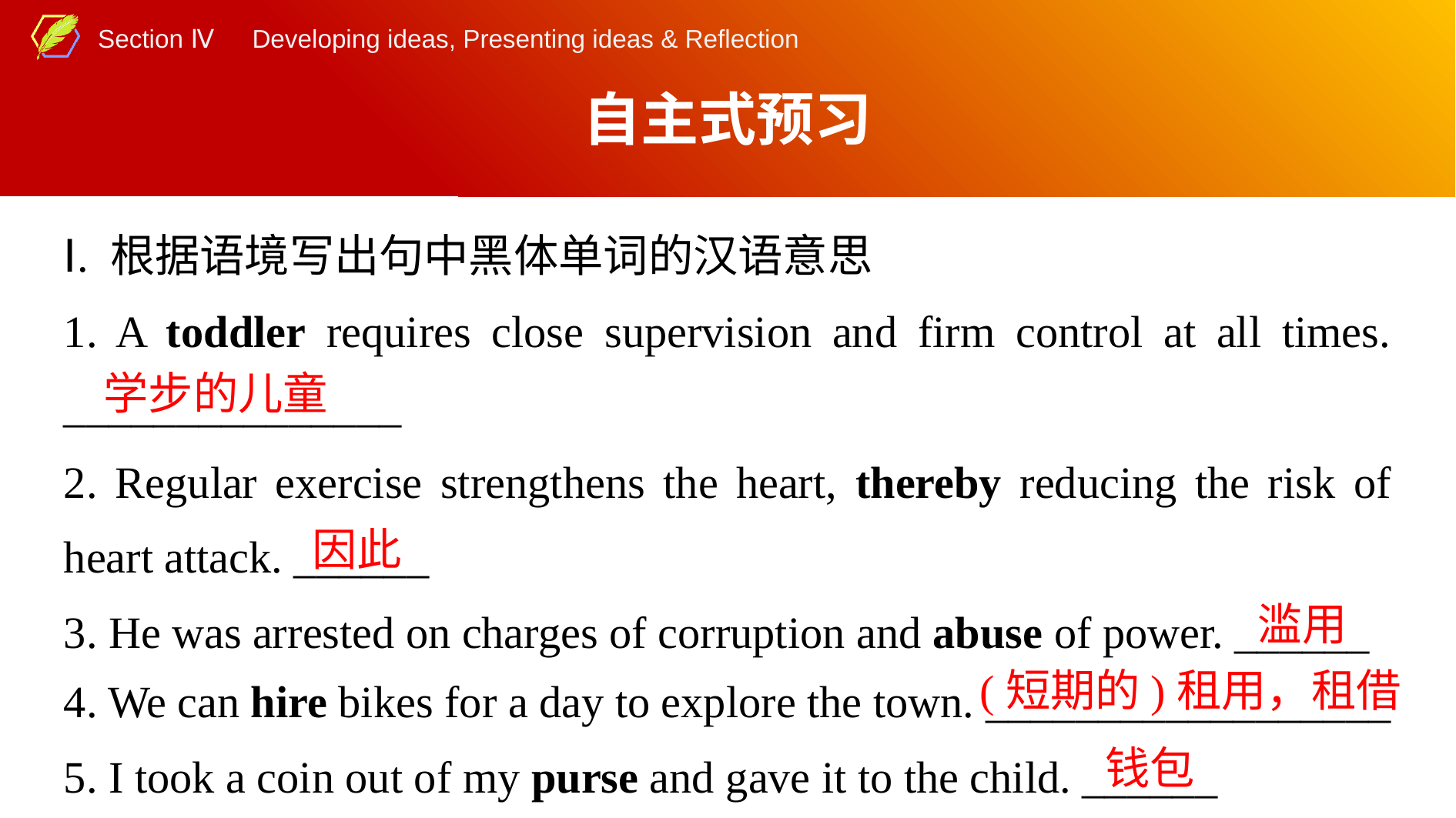

自主式预习
Ⅰ. 根据语境写出句中黑体单词的汉语意思
1. A toddler requires close supervision and firm control at all times. _______________
2. Regular exercise strengthens the heart, thereby reducing the risk of heart attack. ______
3. He was arrested on charges of corruption and abuse of power. ______
学步的儿童
因此
滥用
4. We can hire bikes for a day to explore the town. __________________ 5. I took a coin out of my purse and gave it to the child. ______
(短期的)租用，租借
钱包